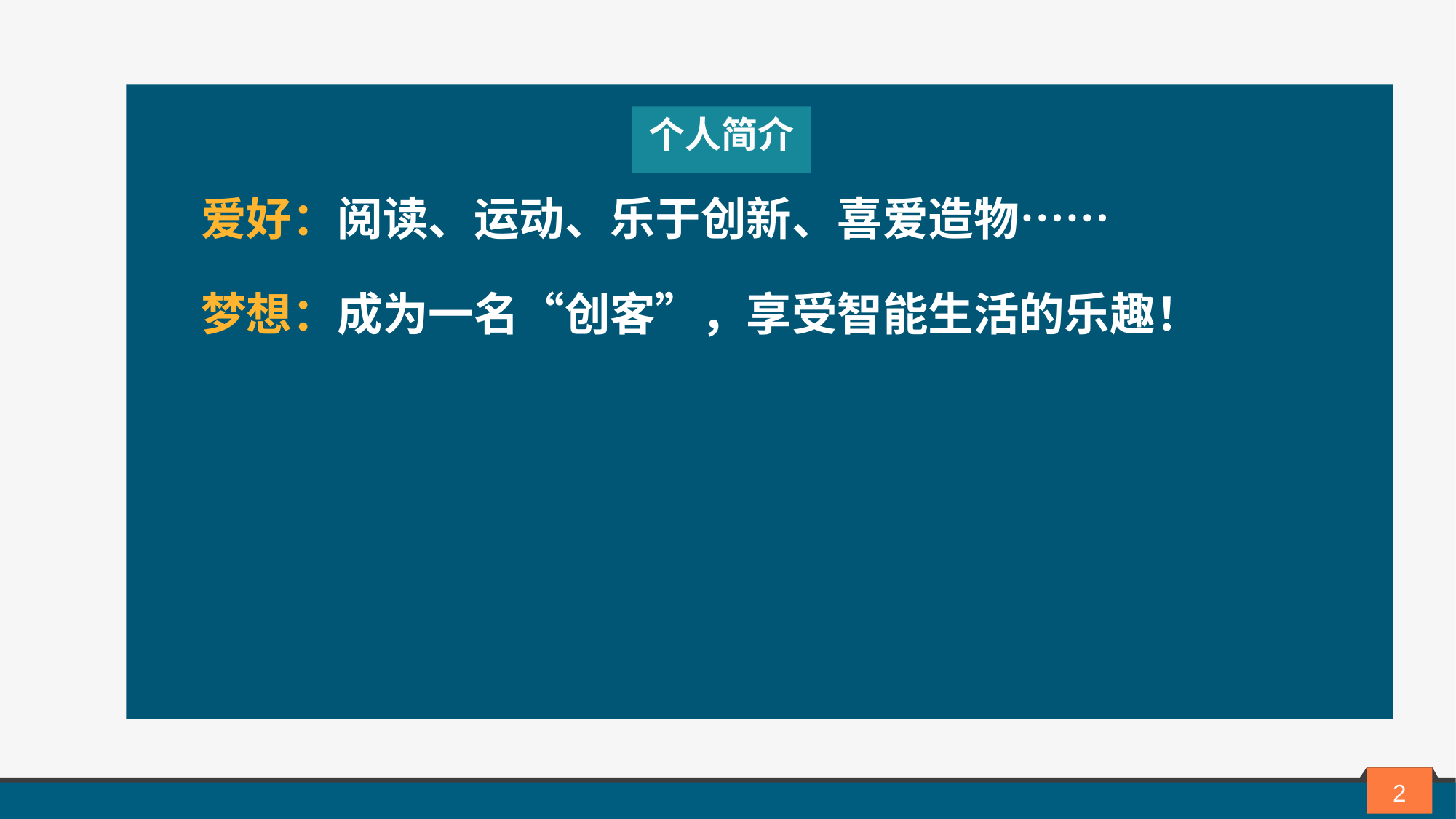

个人简介
个人简介
爱好：阅读、运动、乐于创新、喜爱造物……
梦想：成为一名“创客”，享受智能生活的乐趣！